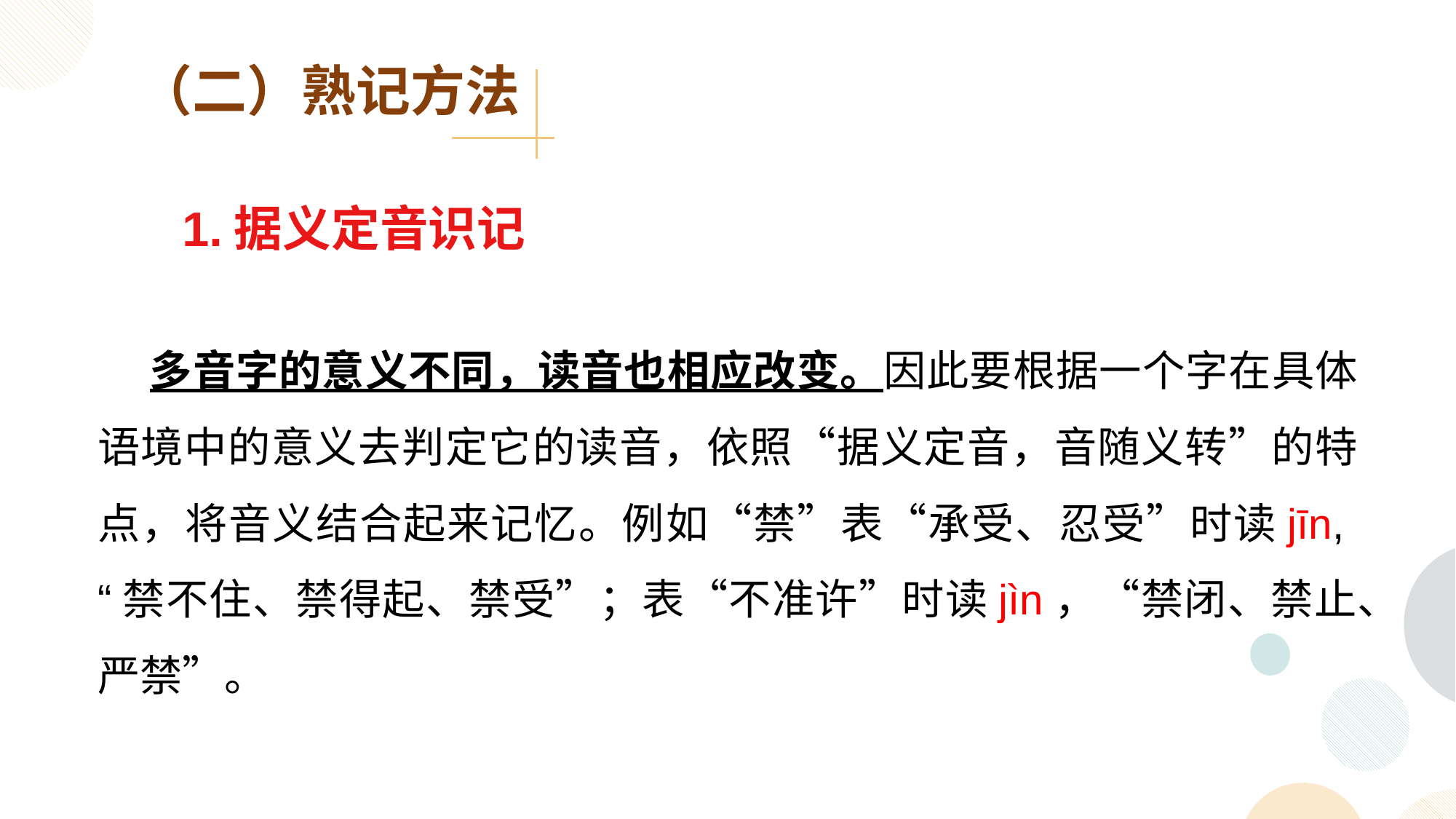

（二）熟记方法
1.据义定音识记
    多音字的意义不同，读音也相应改变。因此要根据一个字在具体语境中的意义去判定它的读音，依照“据义定音，音随义转”的特点，将音义结合起来记忆。例如“禁”表“承受、忍受”时读jīn,  “禁不住、禁得起、禁受”；表“不准许”时读jìn，“禁闭、禁止、严禁”。